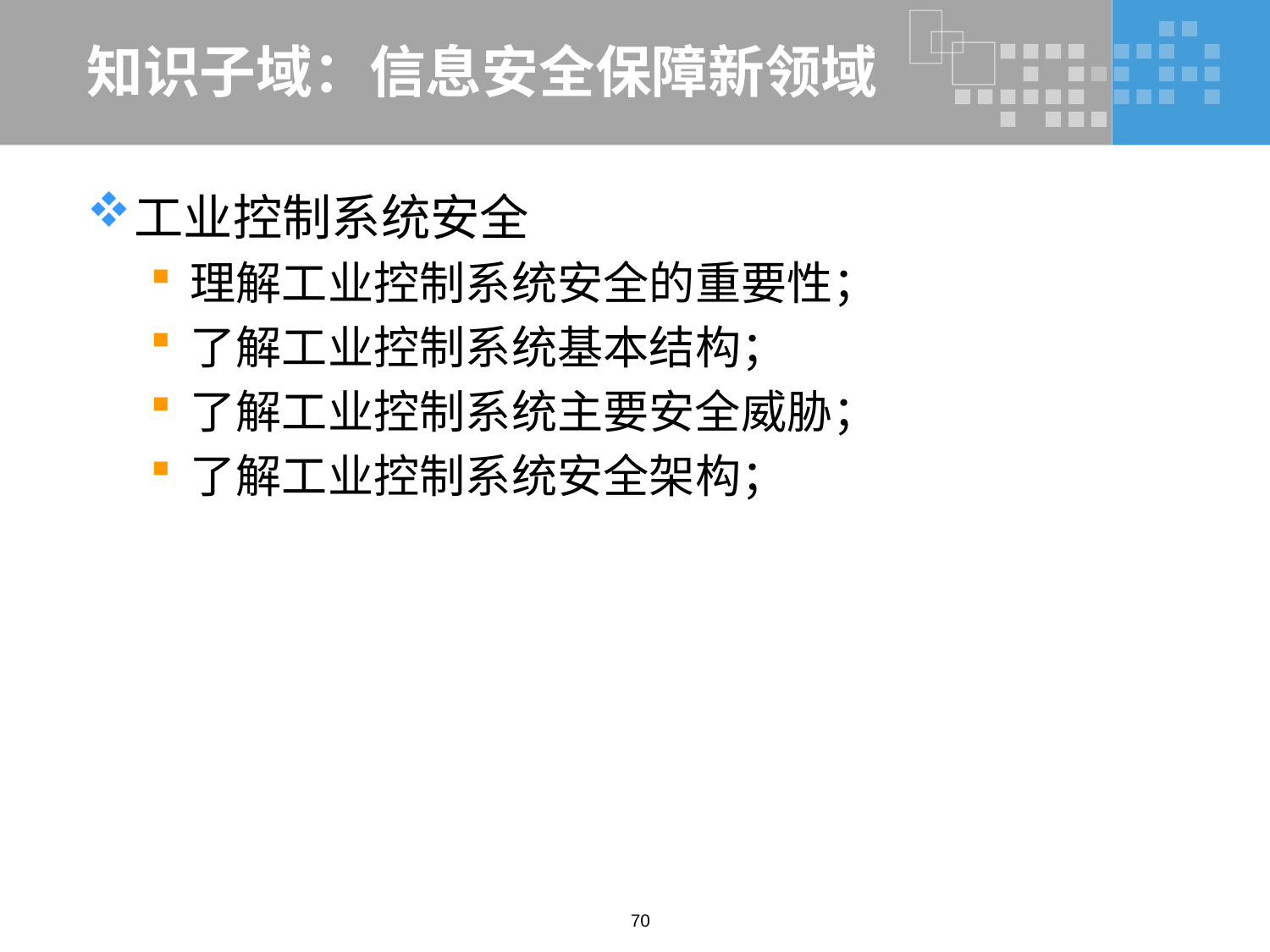

# 知识子域：信息安全保障新领域
工业控制系统安全
理解工业控制系统安全的重要性；
了解工业控制系统基本结构；
了解工业控制系统主要安全威胁；
了解工业控制系统安全架构；

70